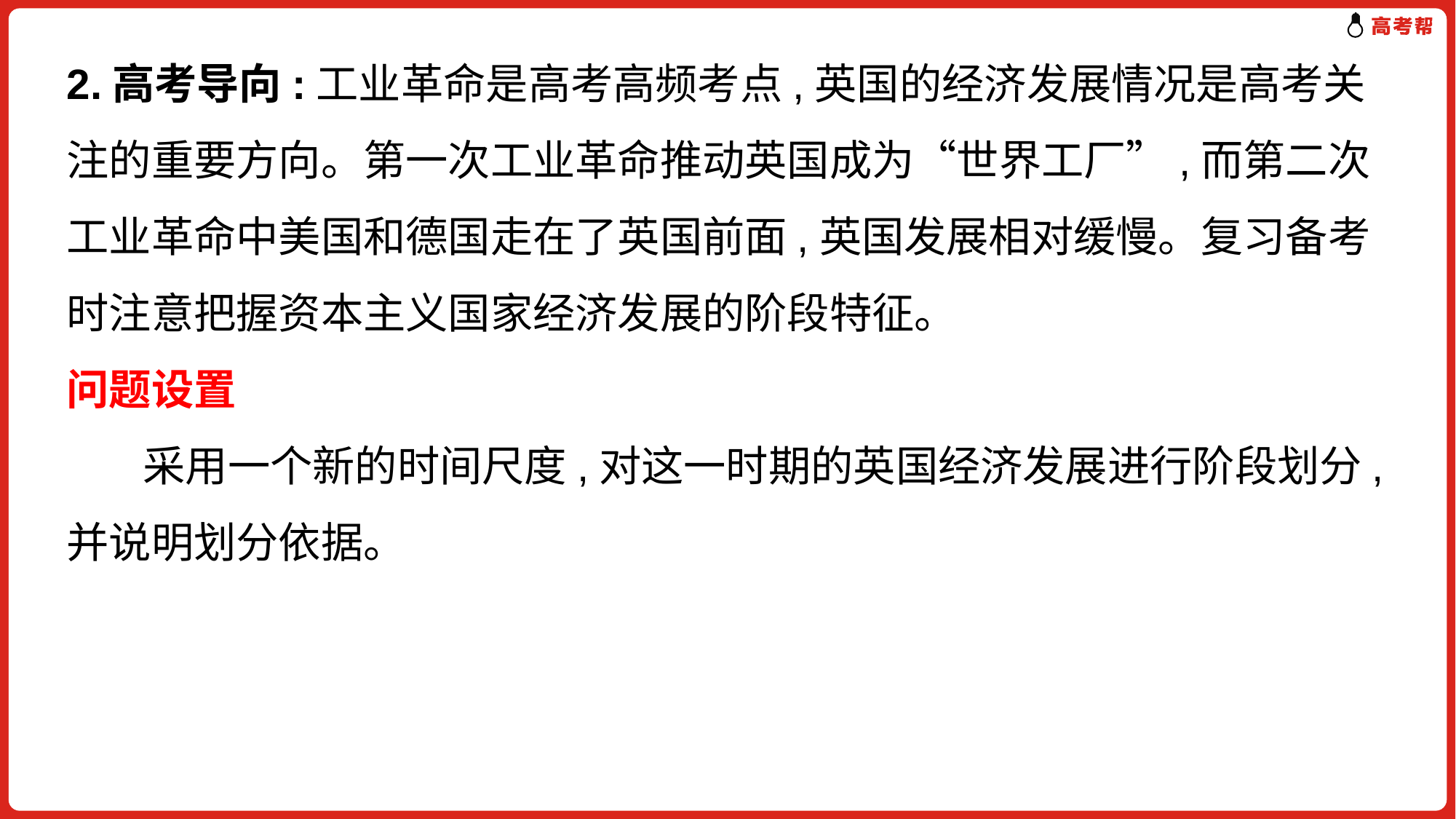

2.高考导向:工业革命是高考高频考点,英国的经济发展情况是高考关注的重要方向。第一次工业革命推动英国成为“世界工厂”,而第二次工业革命中美国和德国走在了英国前面,英国发展相对缓慢。复习备考时注意把握资本主义国家经济发展的阶段特征。
问题设置
       采用一个新的时间尺度,对这一时期的英国经济发展进行阶段划分,并说明划分依据。